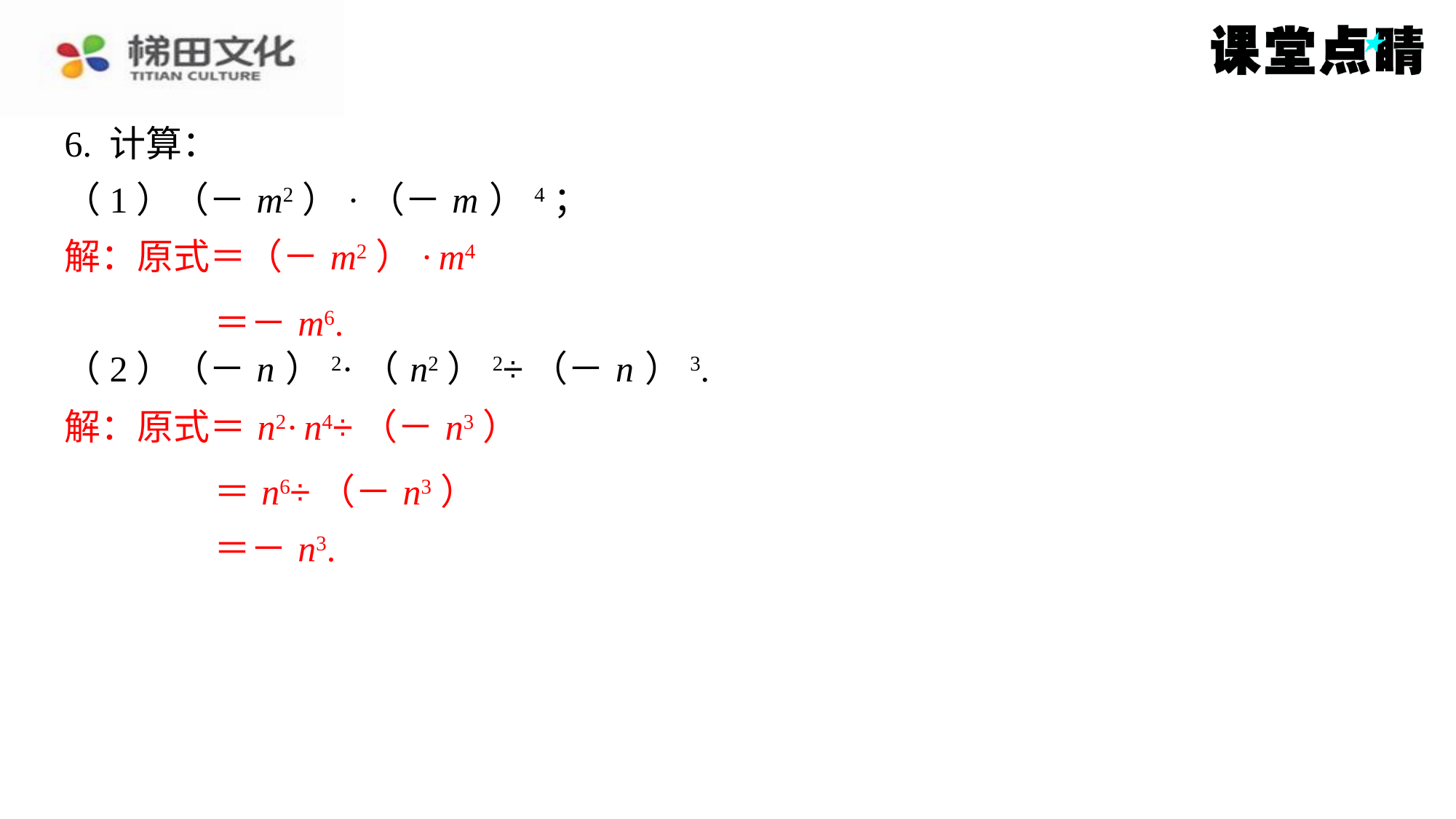

6. 计算：
（1）（－ m2）·（－ m ）4；
解：原式＝（－ m2）· m4
＝－ m6.
（2）（－ n ）2·（ n2）2÷（－ n ）3.
解：原式＝ n2· n4÷（－ n3）
＝ n6÷（－ n3）
＝－ n3.
解：原式＝（－ m2）· m4
＝－ m6.
解：原式＝ n2· n4÷（－ n3）
＝ n6÷（－ n3）
＝－ n3.